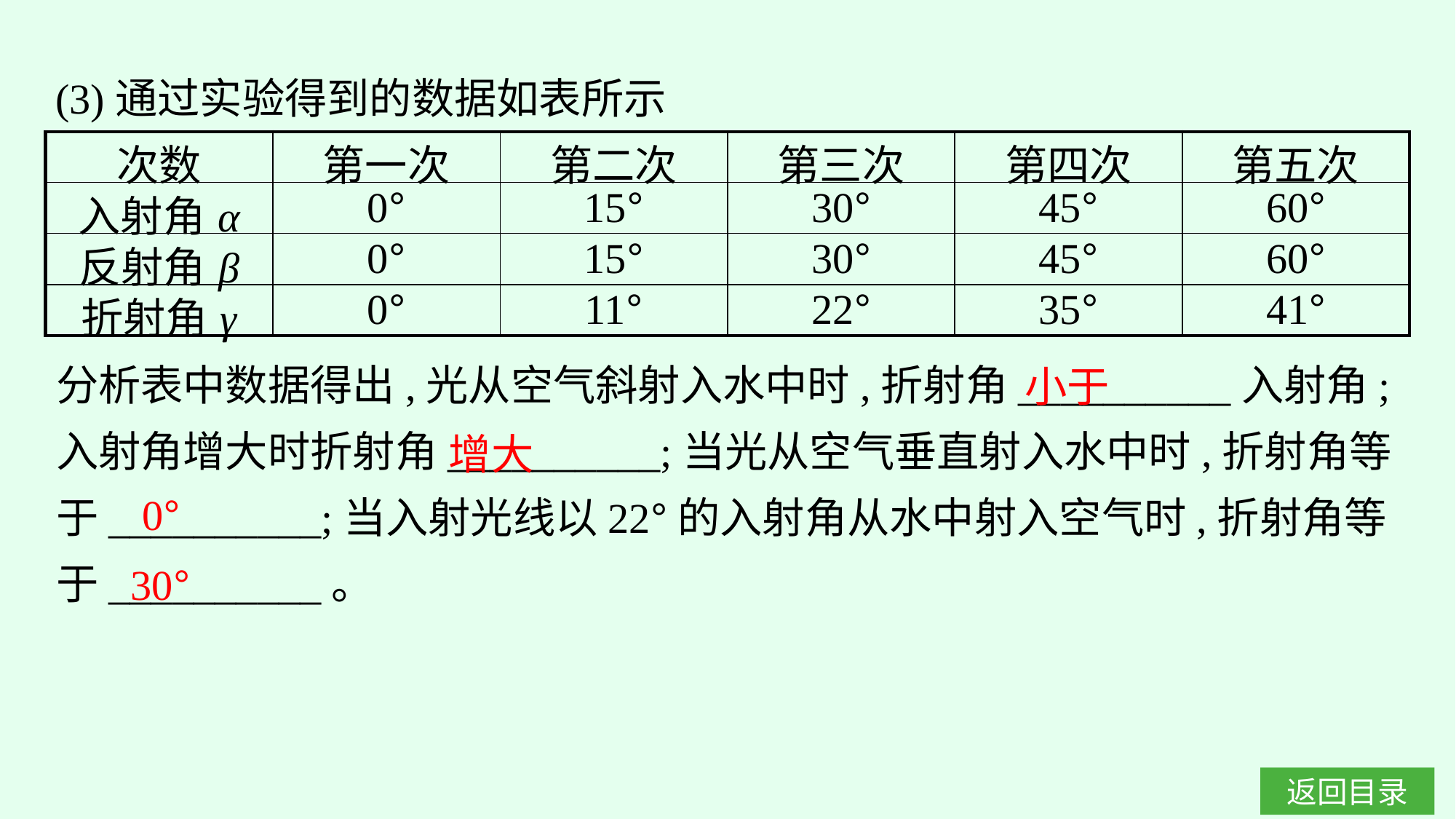

(3)通过实验得到的数据如表所示
| 次数 | 第一次 | 第二次 | 第三次 | 第四次 | 第五次 |
| --- | --- | --- | --- | --- | --- |
| 入射角α | 0° | 15° | 30° | 45° | 60° |
| 反射角β | 0° | 15° | 30° | 45° | 60° |
| 折射角γ | 0° | 11° | 22° | 35° | 41° |
分析表中数据得出,光从空气斜射入水中时,折射角__________入射角;入射角增大时折射角__________;当光从空气垂直射入水中时,折射角等于__________;当入射光线以22°的入射角从水中射入空气时,折射角等于__________。
小于
增大
0°
30°